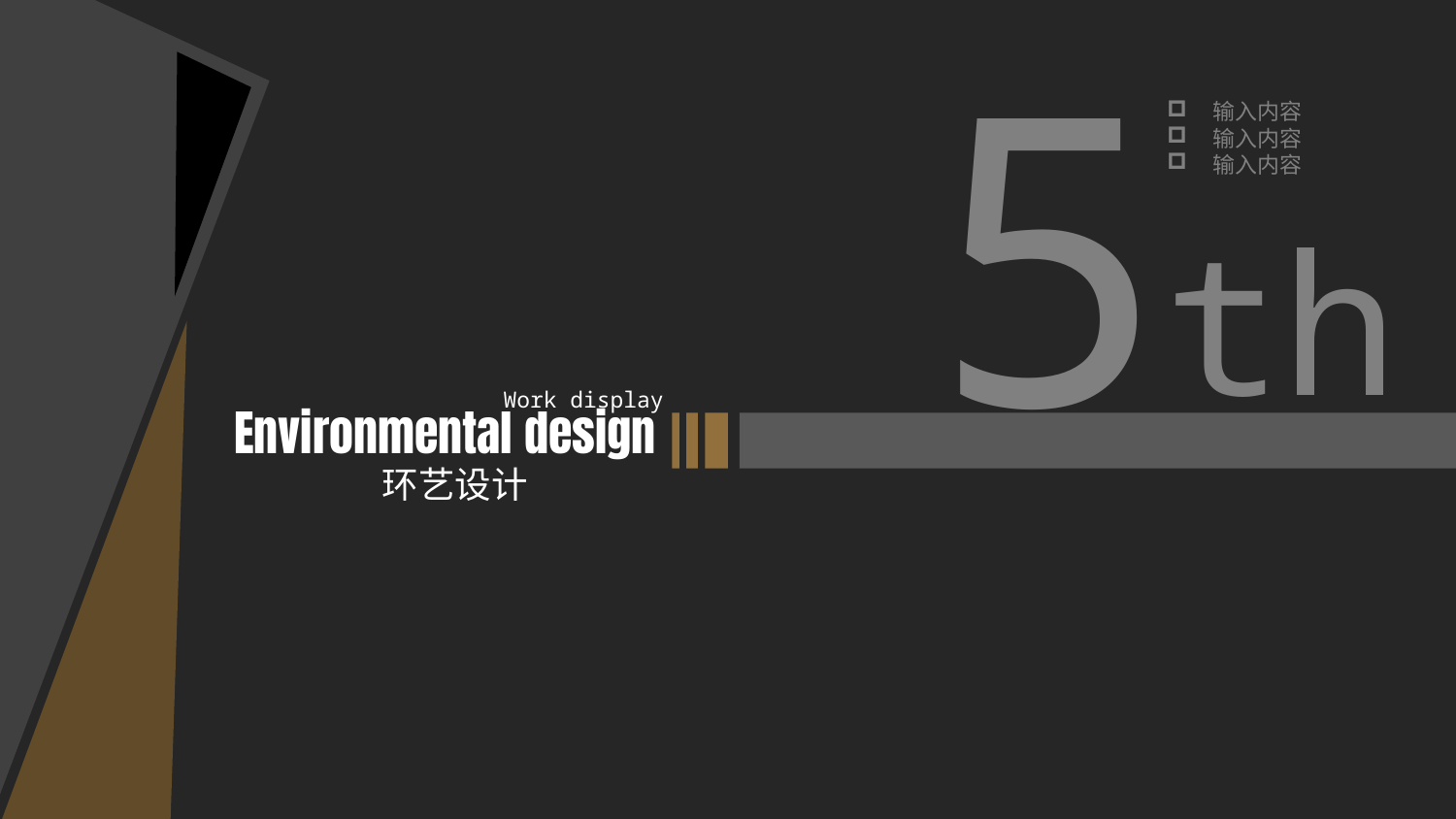

5

输入内容
输入内容
输入内容
th

Work display
Environmental design

环艺设计